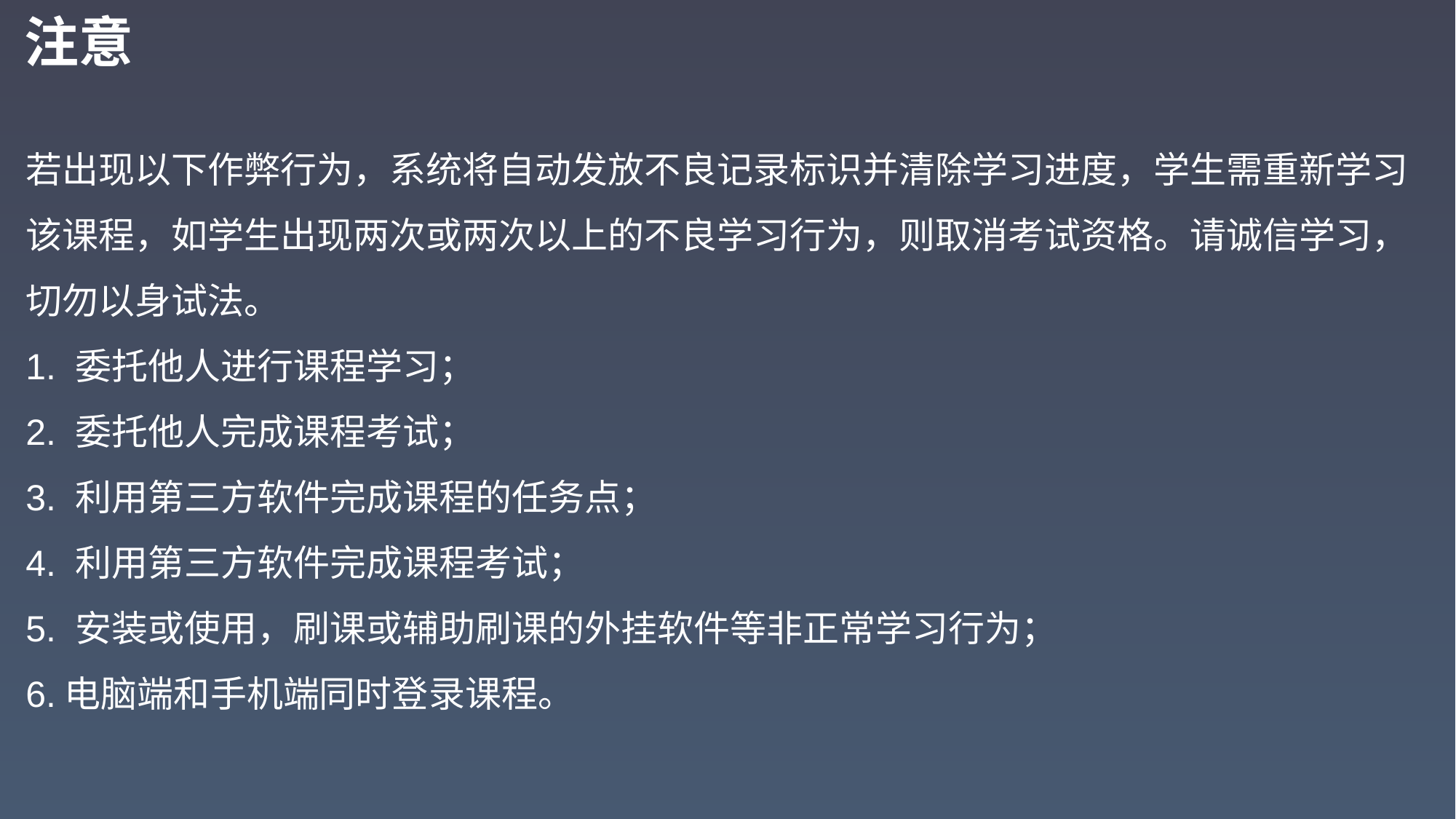

注意
若出现以下作弊行为，系统将自动发放不良记录标识并清除学习进度，学生需重新学习该课程，如学生出现两次或两次以上的不良学习行为，则取消考试资格。请诚信学习，切勿以身试法。
1. 委托他人进行课程学习；
2. 委托他人完成课程考试；
3. 利用第三方软件完成课程的任务点；
4. 利用第三方软件完成课程考试；
5. 安装或使用，刷课或辅助刷课的外挂软件等非正常学习行为；
6.电脑端和手机端同时登录课程。